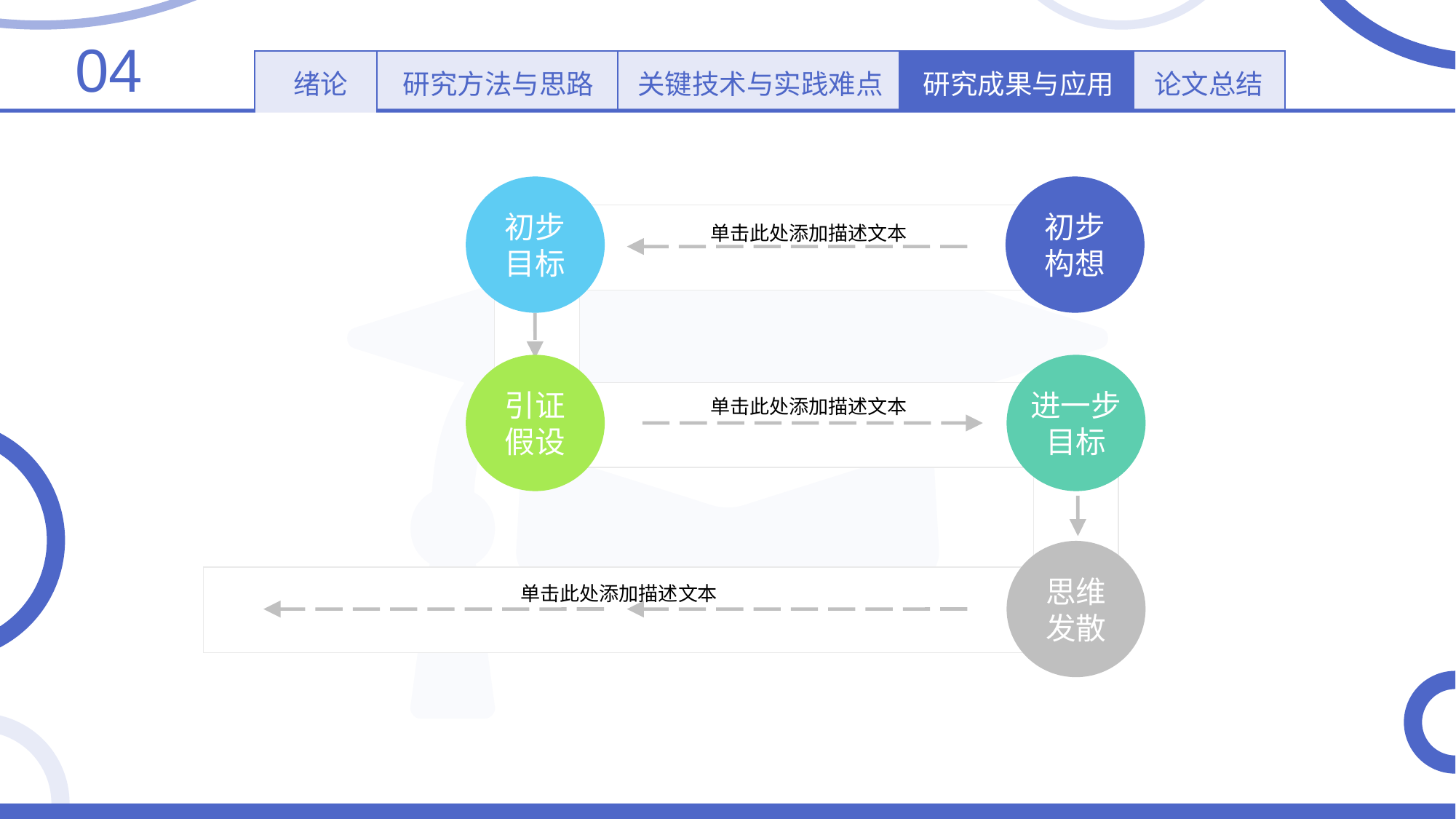

04

绪论
研究方法与思路
关键技术与实践难点
研究成果与应用
论文总结

初步
目标
初步
构想

单击此处添加描述文本

引证
假设
进一步
目标
单击此处添加描述文本

思维
发散
单击此处添加描述文本